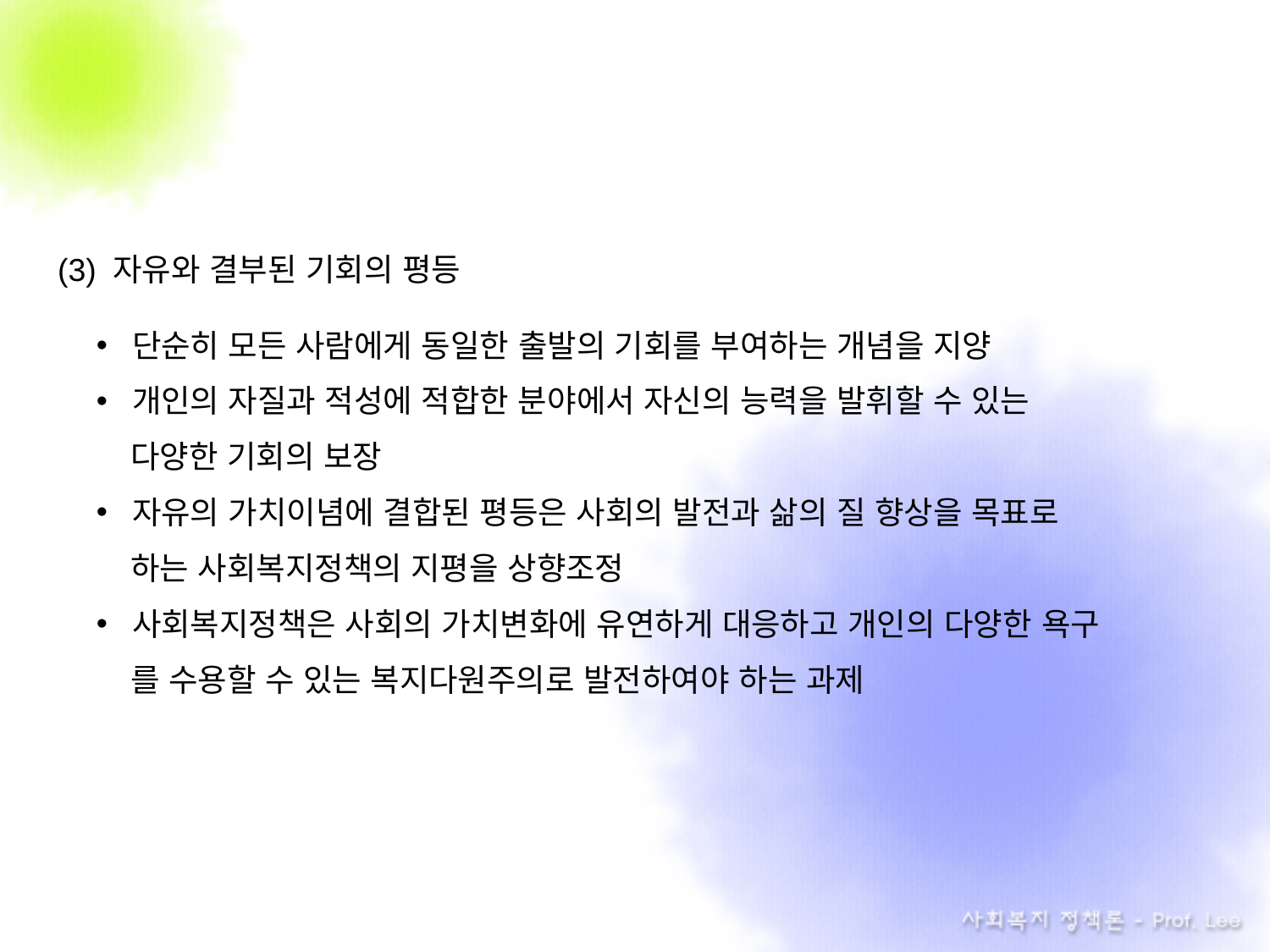

(3) 자유와 결부된 기회의 평등

단순히 모든 사람에게 동일한 출발의 기회를 부여하는 개념을 지양
개인의 자질과 적성에 적합한 분야에서 자신의 능력을 발휘할 수 있는
   다양한 기회의 보장
자유의 가치이념에 결합된 평등은 사회의 발전과 삶의 질 향상을 목표로
   하는 사회복지정책의 지평을 상향조정
사회복지정책은 사회의 가치변화에 유연하게 대응하고 개인의 다양한 욕구
   를 수용할 수 있는 복지다원주의로 발전하여야 하는 과제